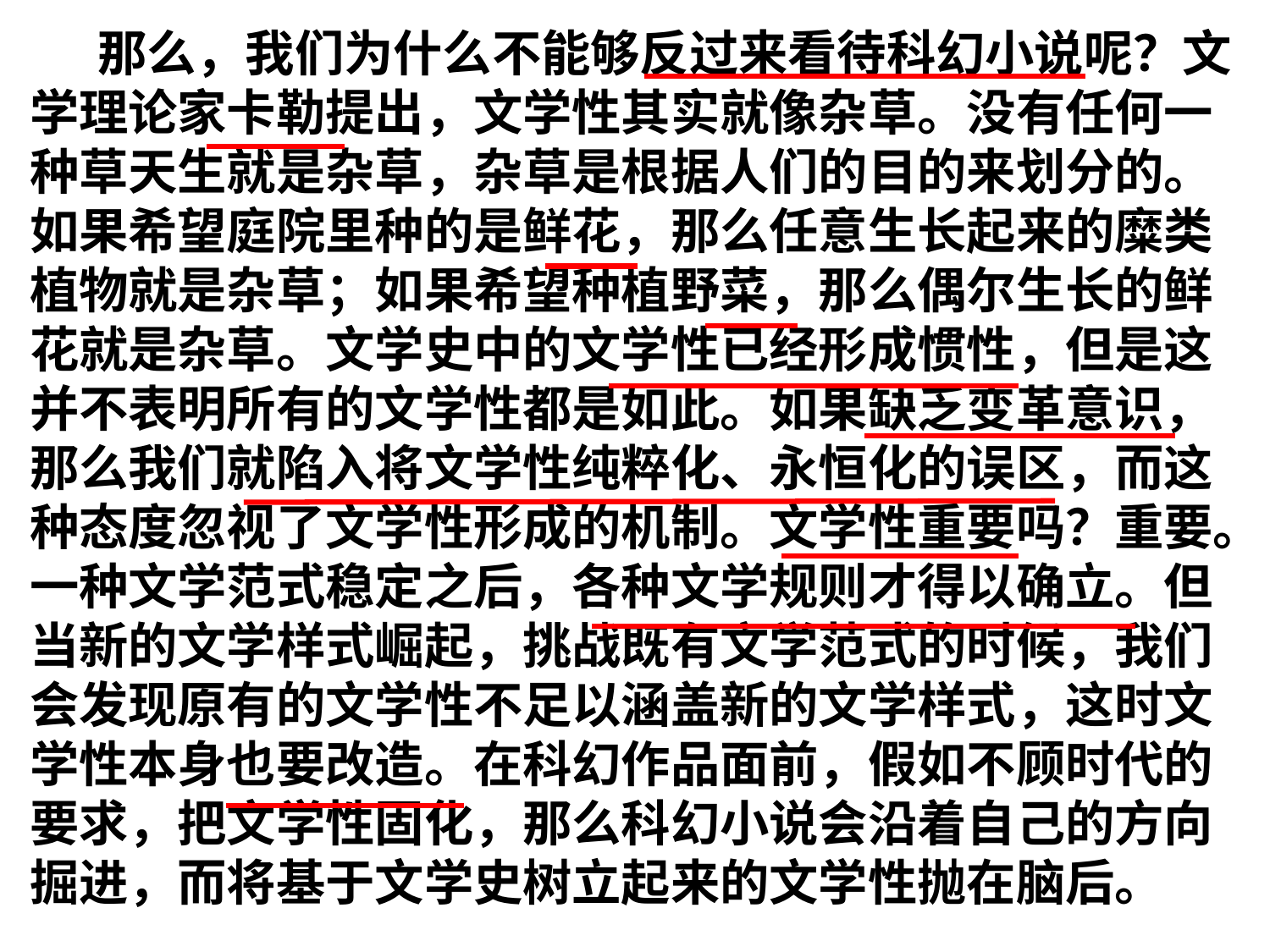

那么，我们为什么不能够反过来看待科幻小说呢？文学理论家卡勒提出，文学性其实就像杂草。没有任何一种草天生就是杂草，杂草是根据人们的目的来划分的。如果希望庭院里种的是鲜花，那么任意生长起来的糜类植物就是杂草；如果希望种植野菜，那么偶尔生长的鲜花就是杂草。文学史中的文学性已经形成惯性，但是这并不表明所有的文学性都是如此。如果缺乏变革意识，那么我们就陷入将文学性纯粹化、永恒化的误区，而这种态度忽视了文学性形成的机制。文学性重要吗？重要。一种文学范式稳定之后，各种文学规则才得以确立。但当新的文学样式崛起，挑战既有文学范式的时候，我们会发现原有的文学性不足以涵盖新的文学样式，这时文学性本身也要改造。在科幻作品面前，假如不顾时代的要求，把文学性固化，那么科幻小说会沿着自己的方向掘进，而将基于文学史树立起来的文学性抛在脑后。